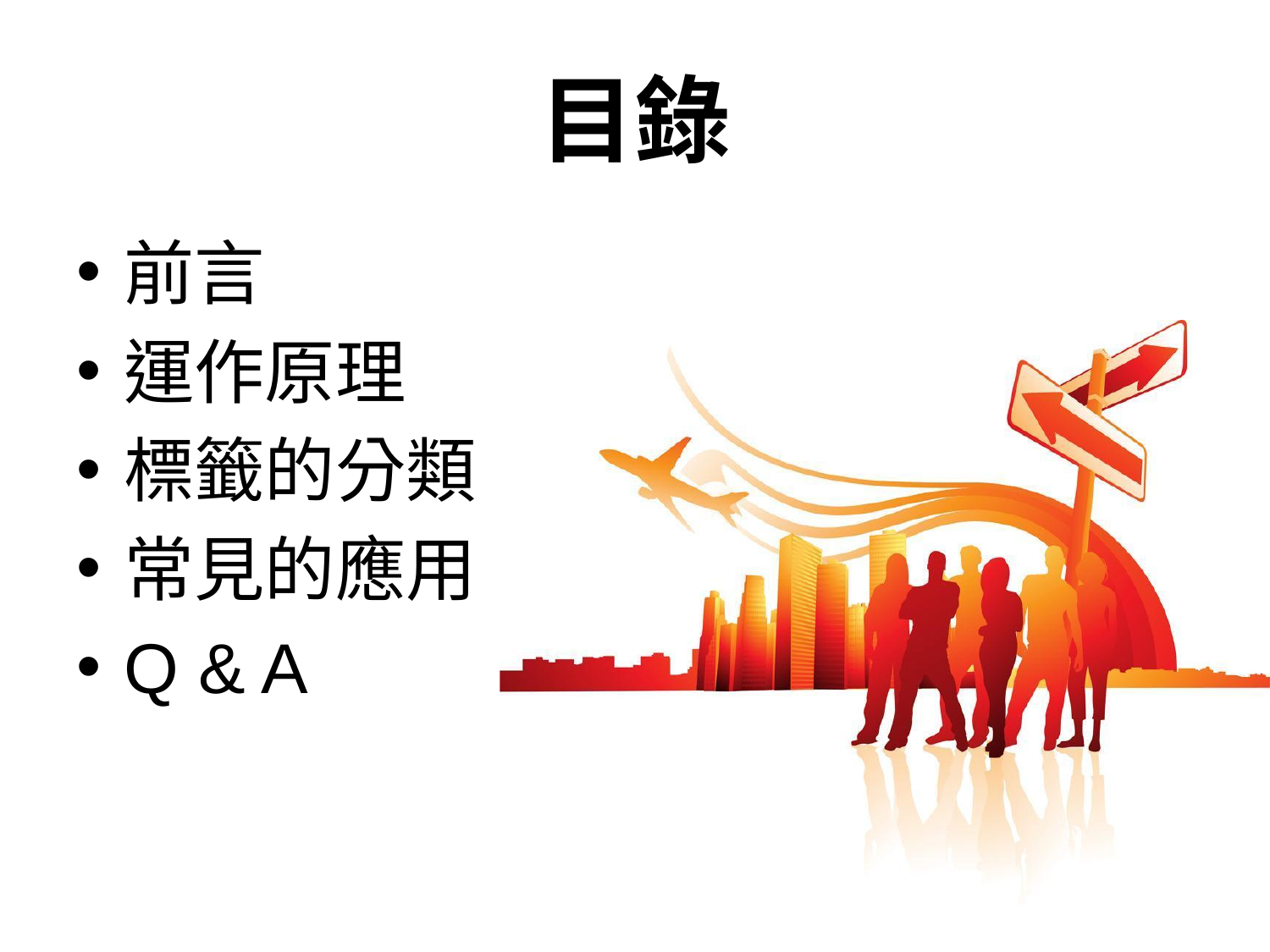

# 目錄
前言
運作原理
標籤的分類
常見的應用
Q & A